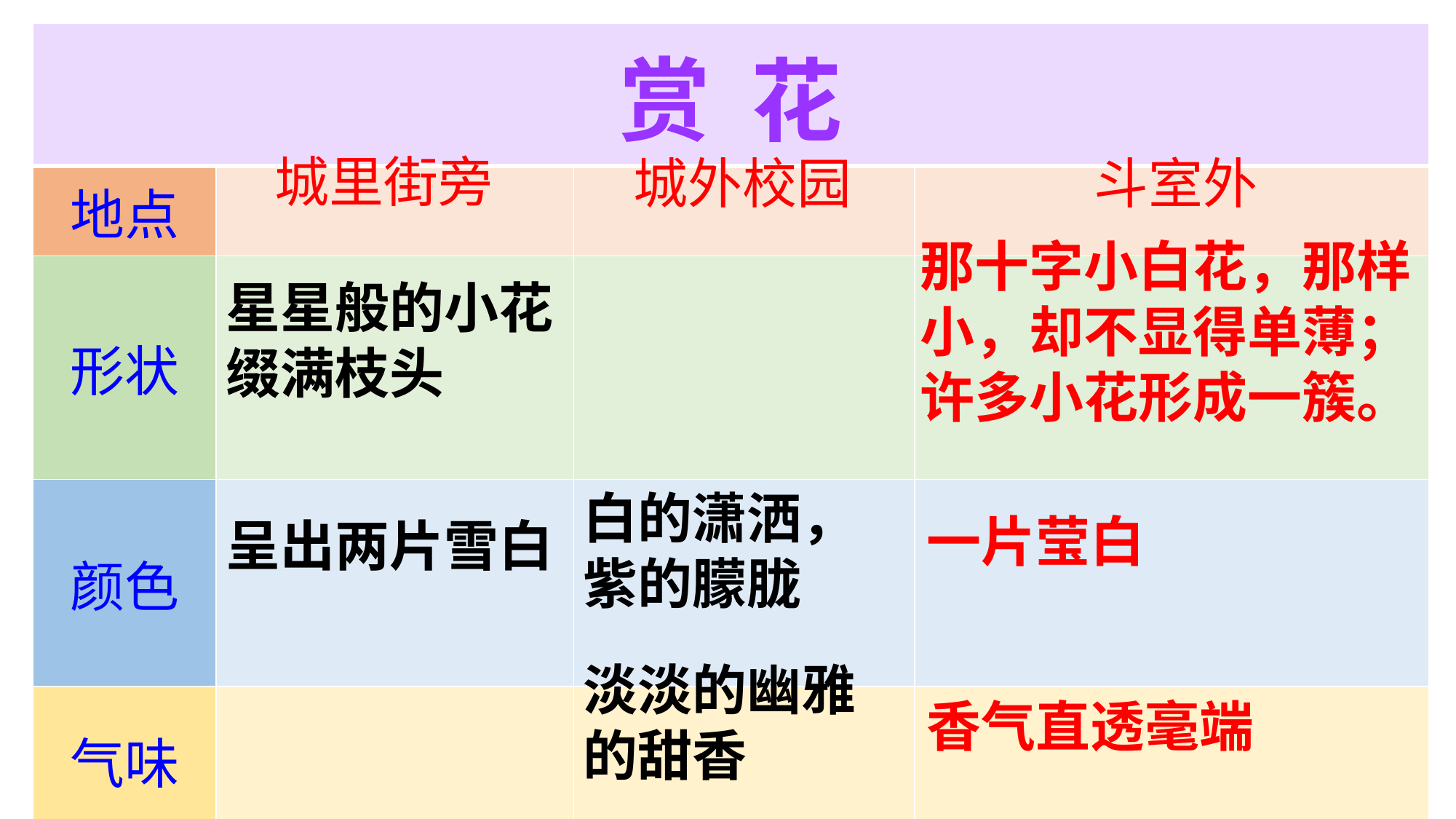

| 赏 花 |  |  |  |
| --- | --- | --- | --- |
| 地点 |  |  |  |
| 形状 |  |  |  |
| 颜色 |  |  |  |
| 气味 |  |  |  |
城里街旁
斗室外
城外校园
那十字小白花，那样小，却不显得单薄；许多小花形成一簇。
星星般的小花缀满枝头
白的潇洒，紫的朦胧
一片莹白
呈出两片雪白
淡淡的幽雅的甜香
香气直透毫端